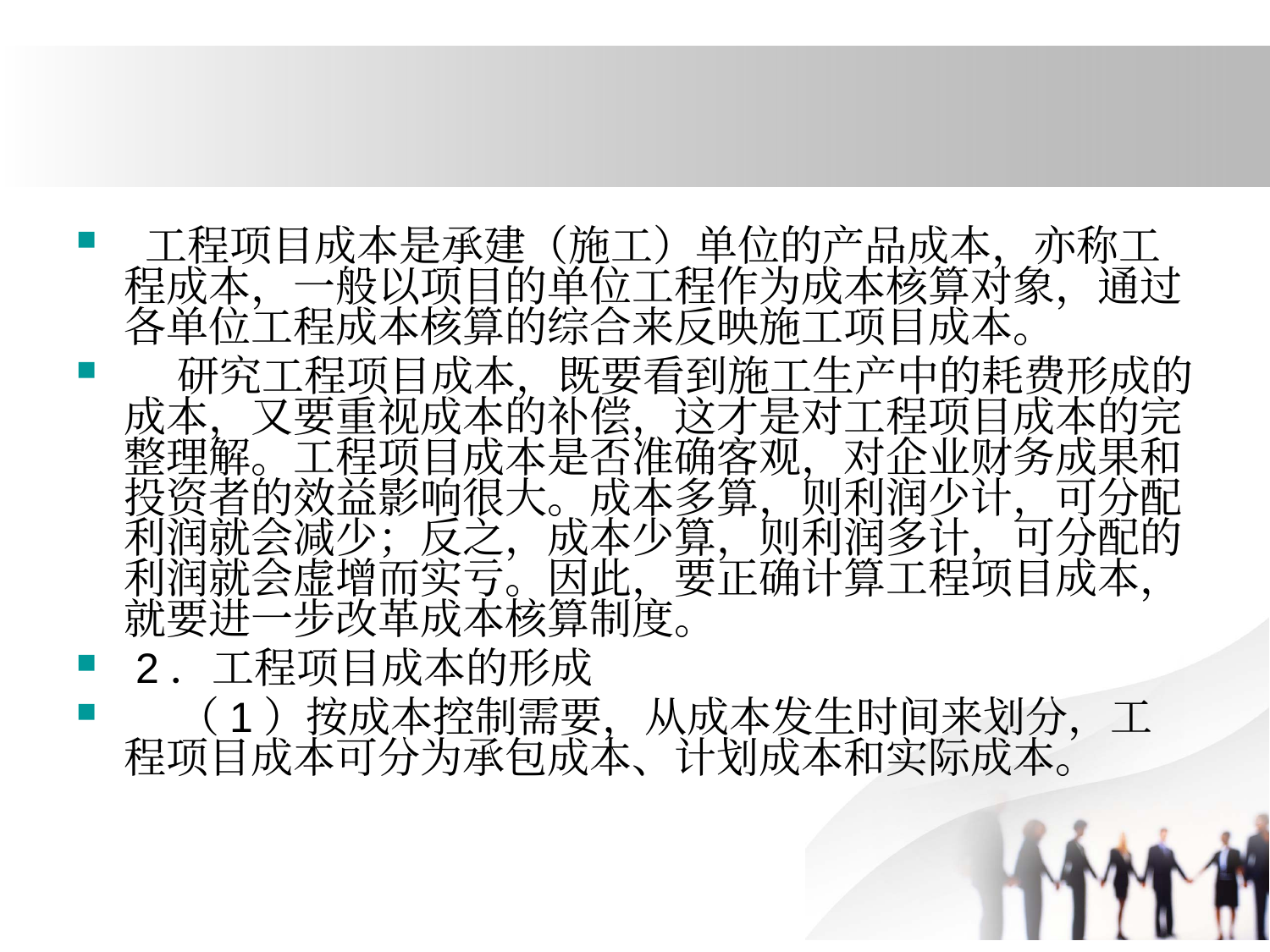

#
 工程项目成本是承建（施工）单位的产品成本，亦称工程成本，一般以项目的单位工程作为成本核算对象，通过各单位工程成本核算的综合来反映施工项目成本。
    研究工程项目成本，既要看到施工生产中的耗费形成的成本，又要重视成本的补偿，这才是对工程项目成本的完整理解。工程项目成本是否准确客观，对企业财务成果和投资者的效益影响很大。成本多算，则利润少计，可分配利润就会减少；反之，成本少算，则利润多计，可分配的利润就会虚增而实亏。因此，要正确计算工程项目成本，就要进一步改革成本核算制度。
 2．工程项目成本的形成
    （1）按成本控制需要，从成本发生时间来划分，工程项目成本可分为承包成本、计划成本和实际成本。